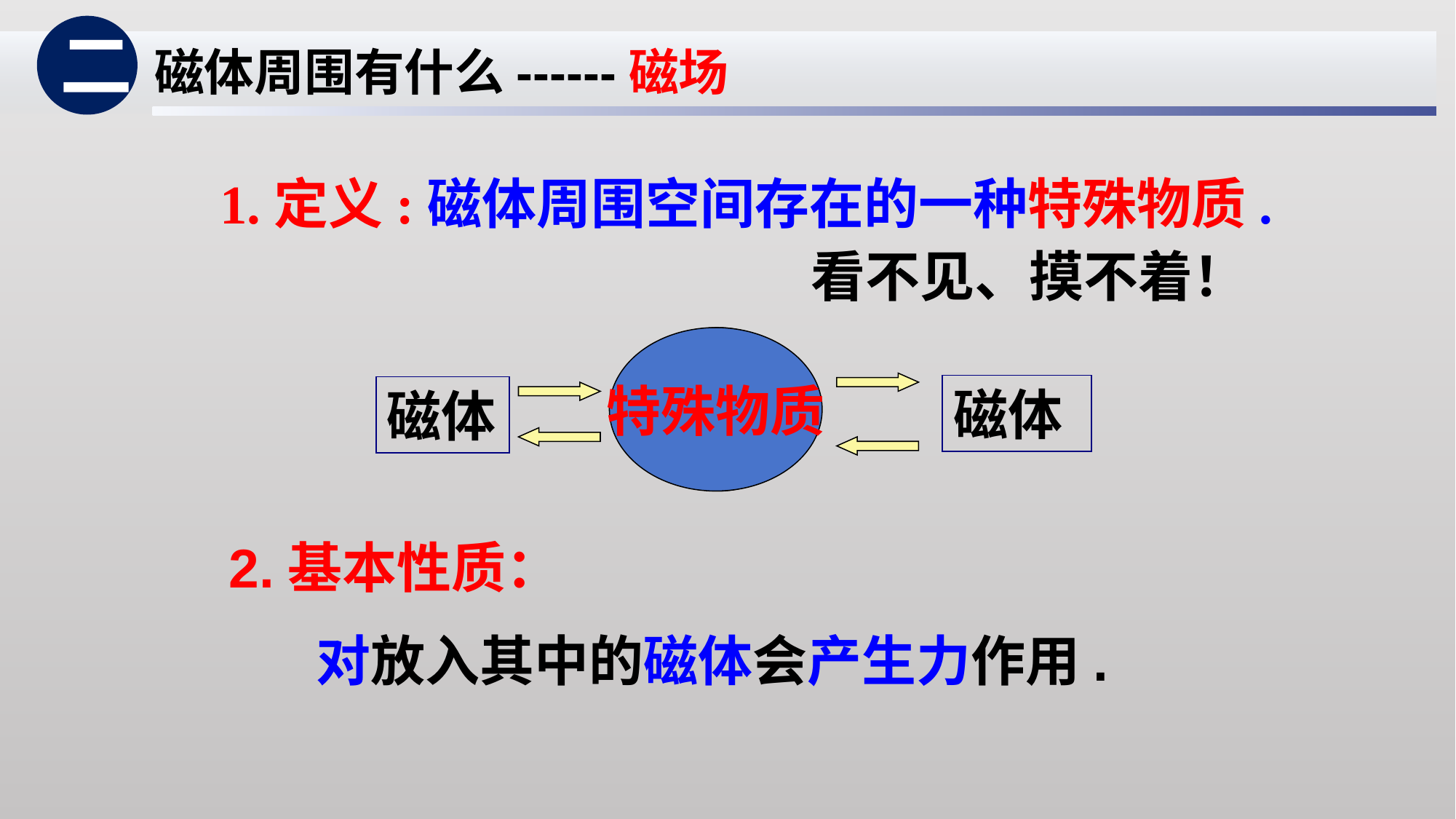

二

磁体周围有什么------磁场

1.定义:磁体周围空间存在的一种特殊物质.
看不见、摸不着！
特殊物质
磁场

磁体
磁体

2.基本性质：
      对放入其中的磁体会产生力作用.